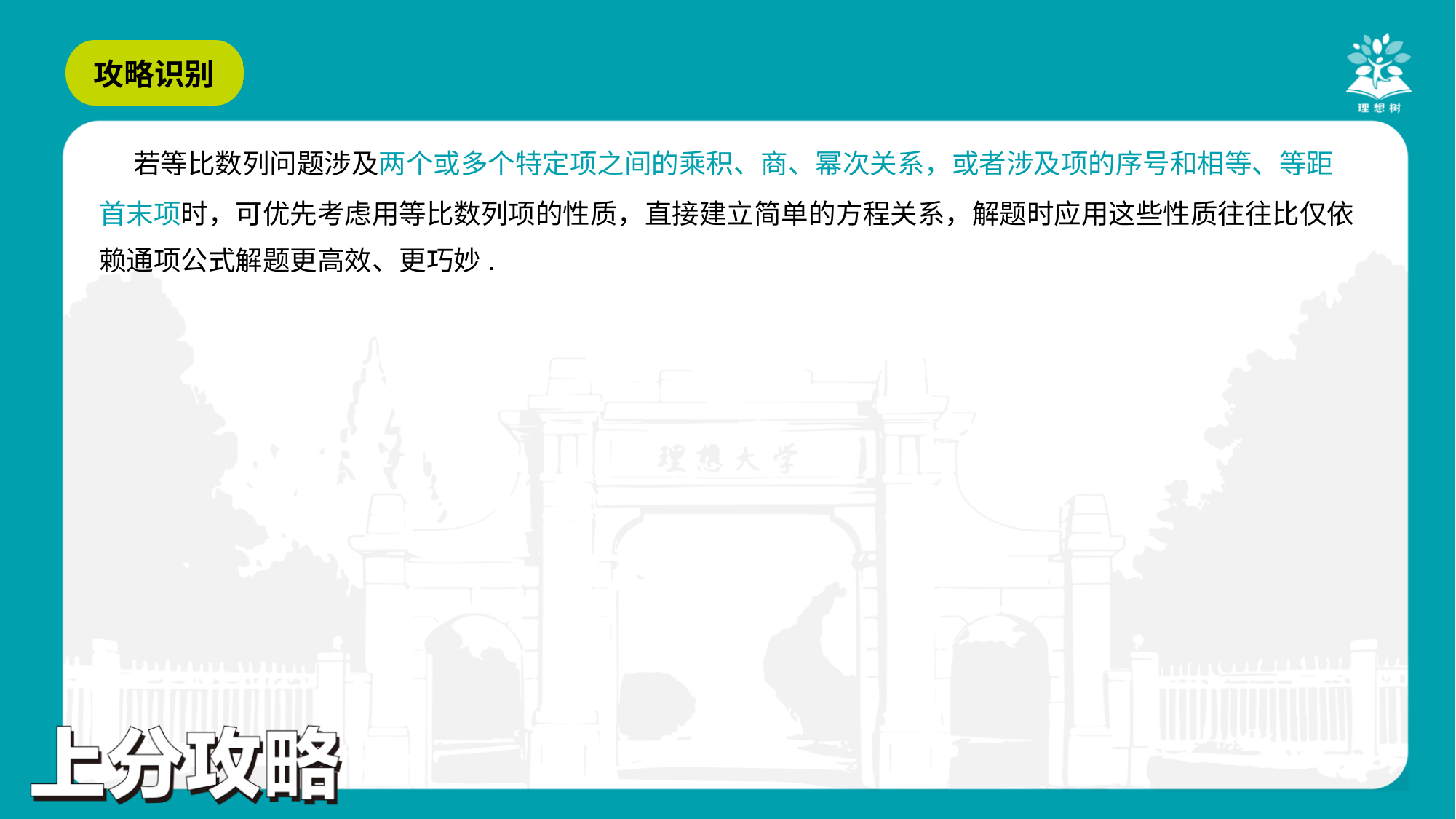

若等比数列问题涉及两个或多个特定项之间的乘积、商、幂次关系，或者涉及项的序号和相等、等距
首末项时，可优先考虑用等比数列项的性质，直接建立简单的方程关系，解题时应用这些性质往往比仅依
赖通项公式解题更高效、更巧妙.